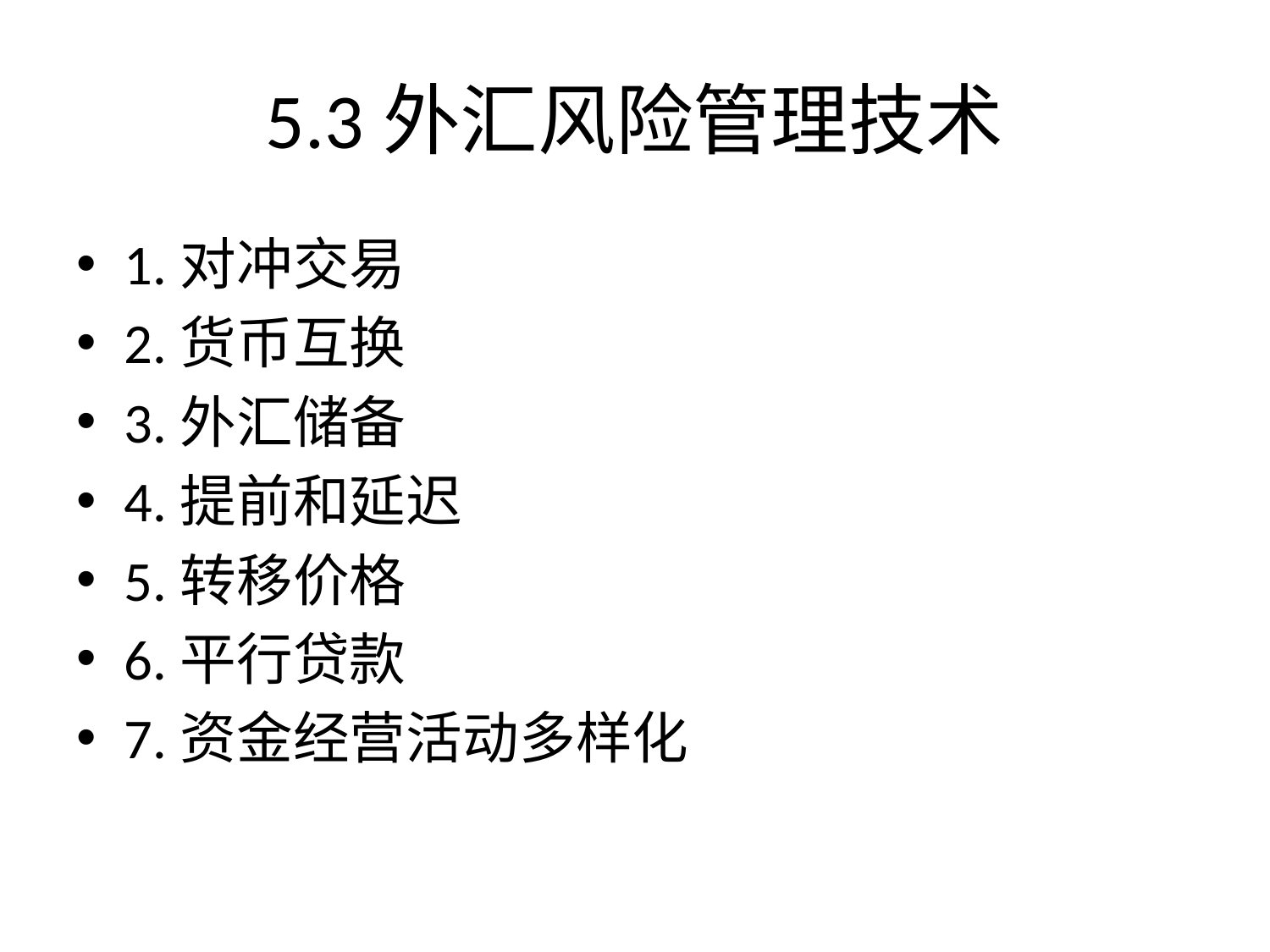

# 5.3外汇风险管理技术
1.对冲交易
2.货币互换
3.外汇储备
4.提前和延迟
5.转移价格
6.平行贷款
7.资金经营活动多样化